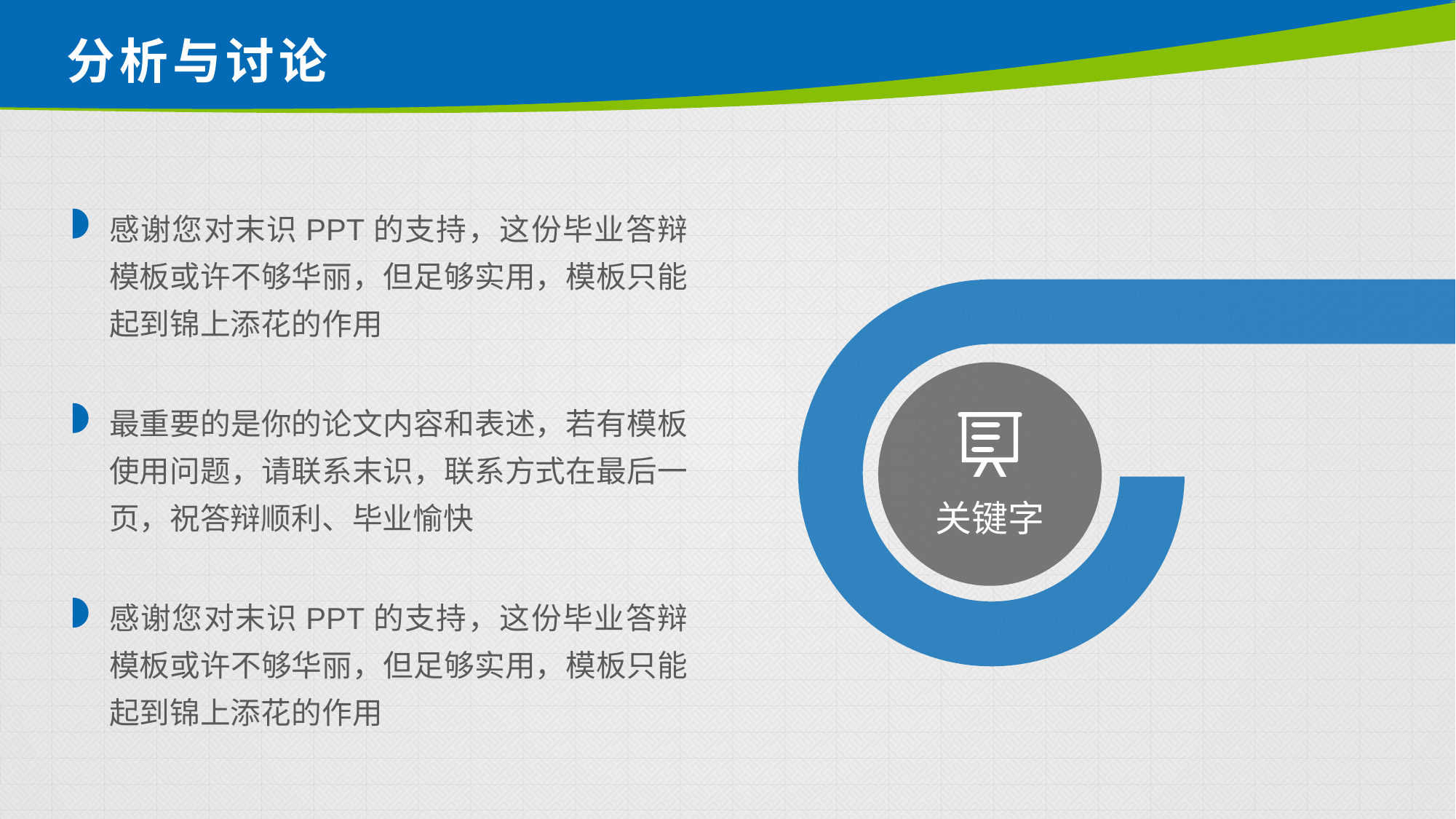

# 分析与讨论
感谢您对末识PPT的支持，这份毕业答辩模板或许不够华丽，但足够实用，模板只能起到锦上添花的作用

最重要的是你的论文内容和表述，若有模板使用问题，请联系末识，联系方式在最后一页，祝答辩顺利、毕业愉快

关键字
感谢您对末识PPT的支持，这份毕业答辩模板或许不够华丽，但足够实用，模板只能起到锦上添花的作用